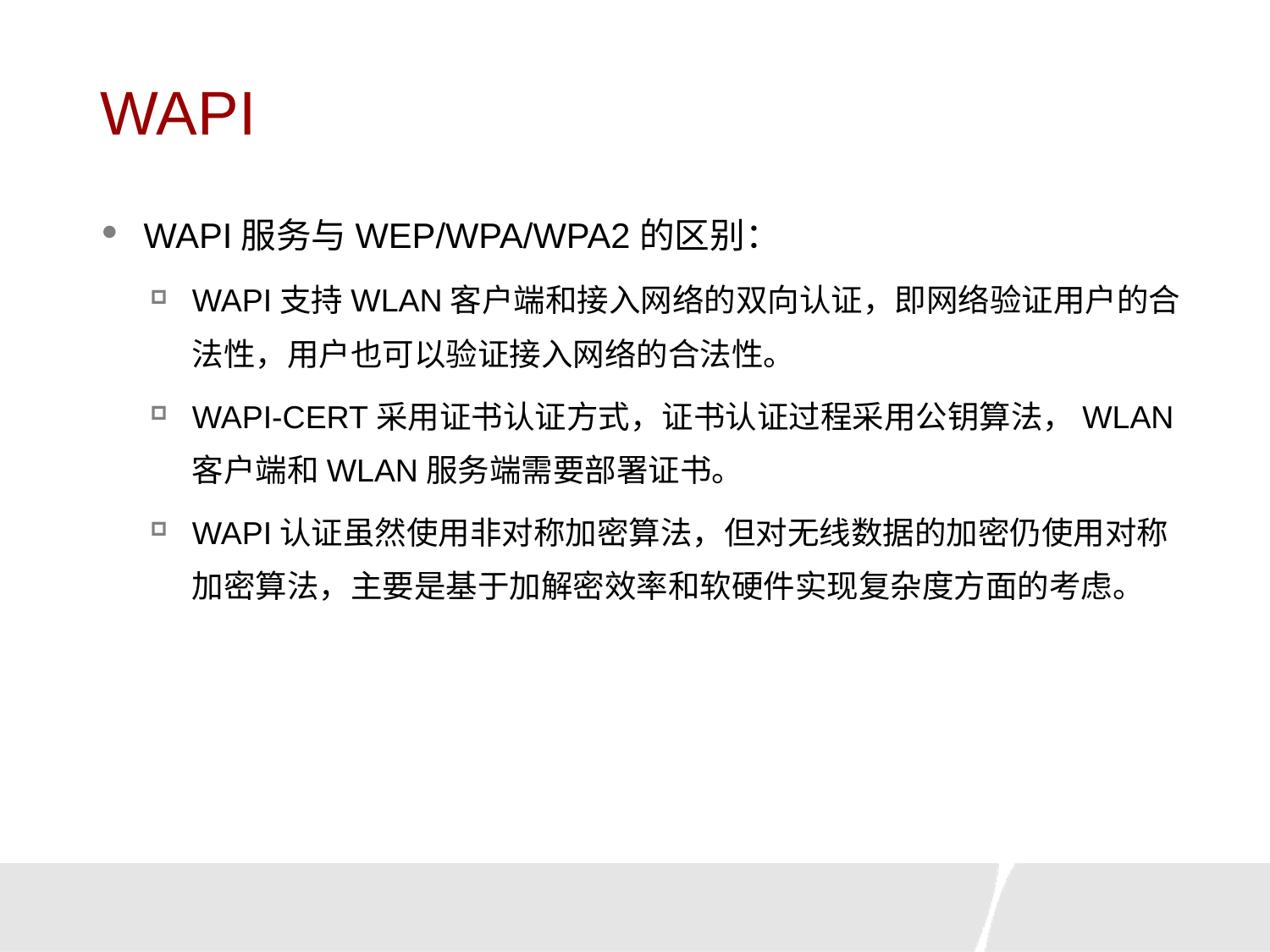

# WAPI
WAPI服务与WEP/WPA/WPA2的区别：
WAPI支持WLAN客户端和接入网络的双向认证，即网络验证用户的合法性，用户也可以验证接入网络的合法性。
WAPI-CERT采用证书认证方式，证书认证过程采用公钥算法，WLAN客户端和WLAN服务端需要部署证书。
WAPI认证虽然使用非对称加密算法，但对无线数据的加密仍使用对称加密算法，主要是基于加解密效率和软硬件实现复杂度方面的考虑。